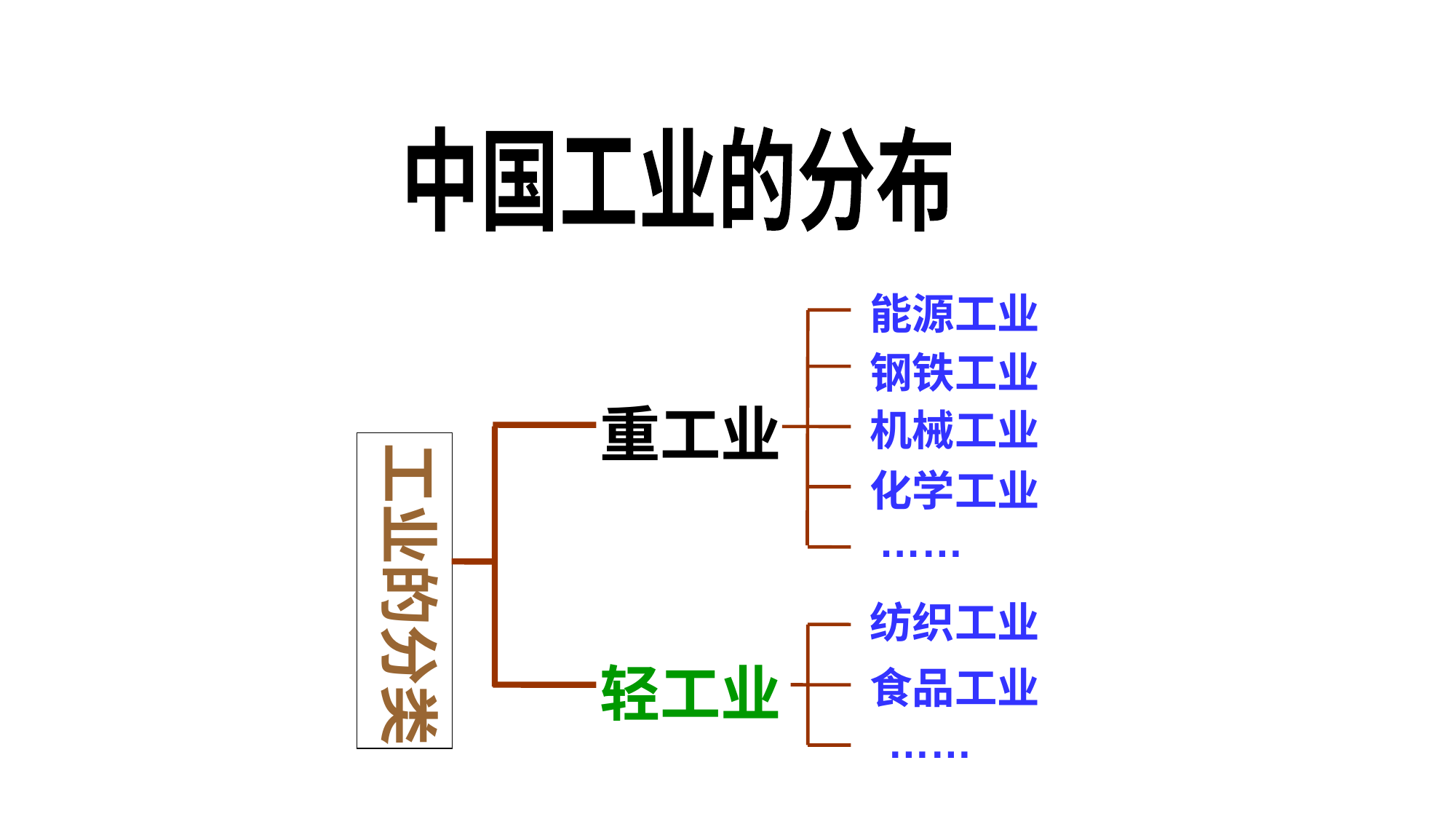

中国工业的分布
能源工业

钢铁工业

重工业
机械工业

工业的分类
化学工业

……

纺织工业

轻工业
食品工业

……